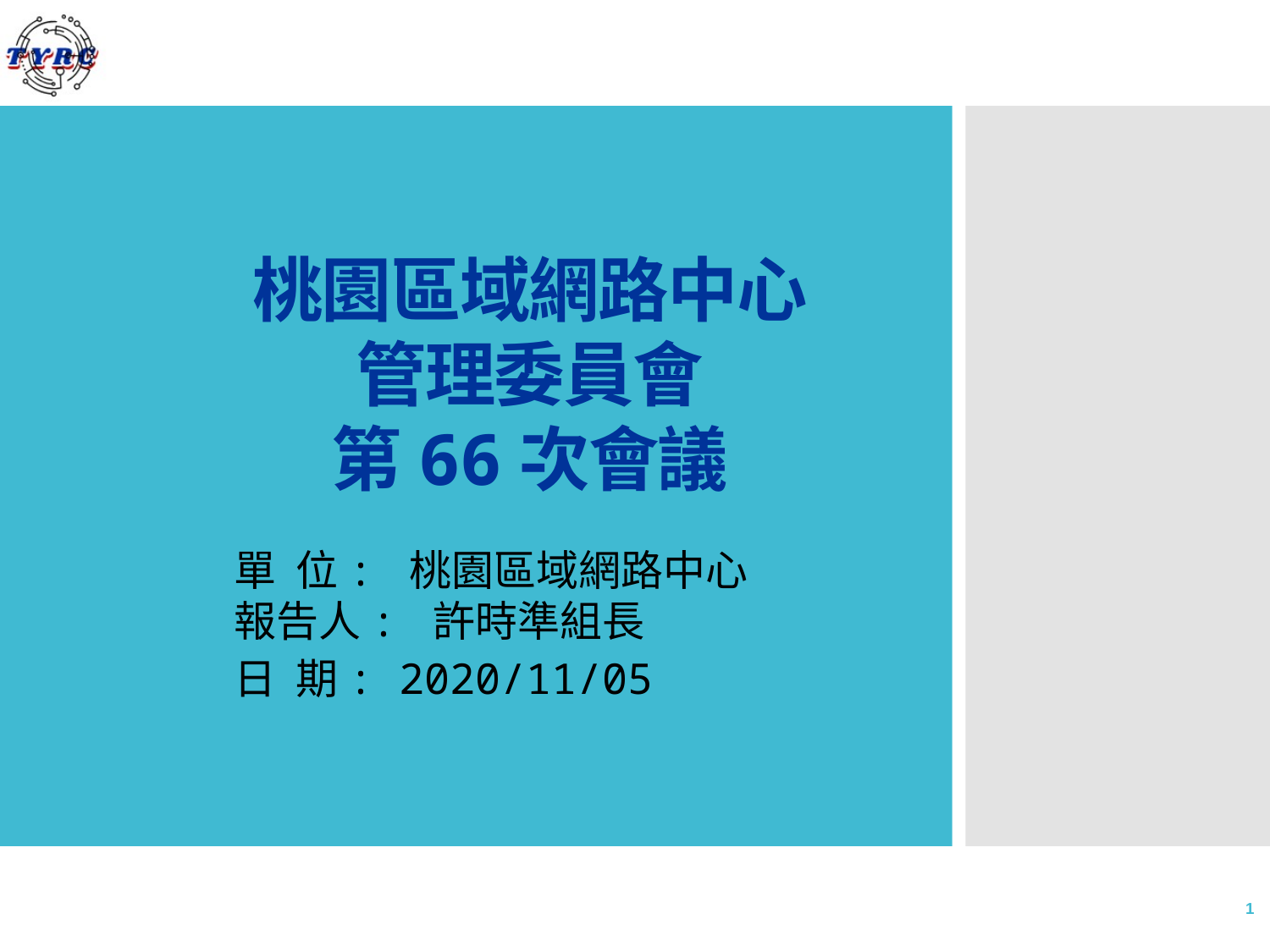

# 桃園區域網路中心 管理委員會 第66次會議

單  位: 桃園區域網路中心
報告人: 許時準組長
日  期: 2020/11/05
1